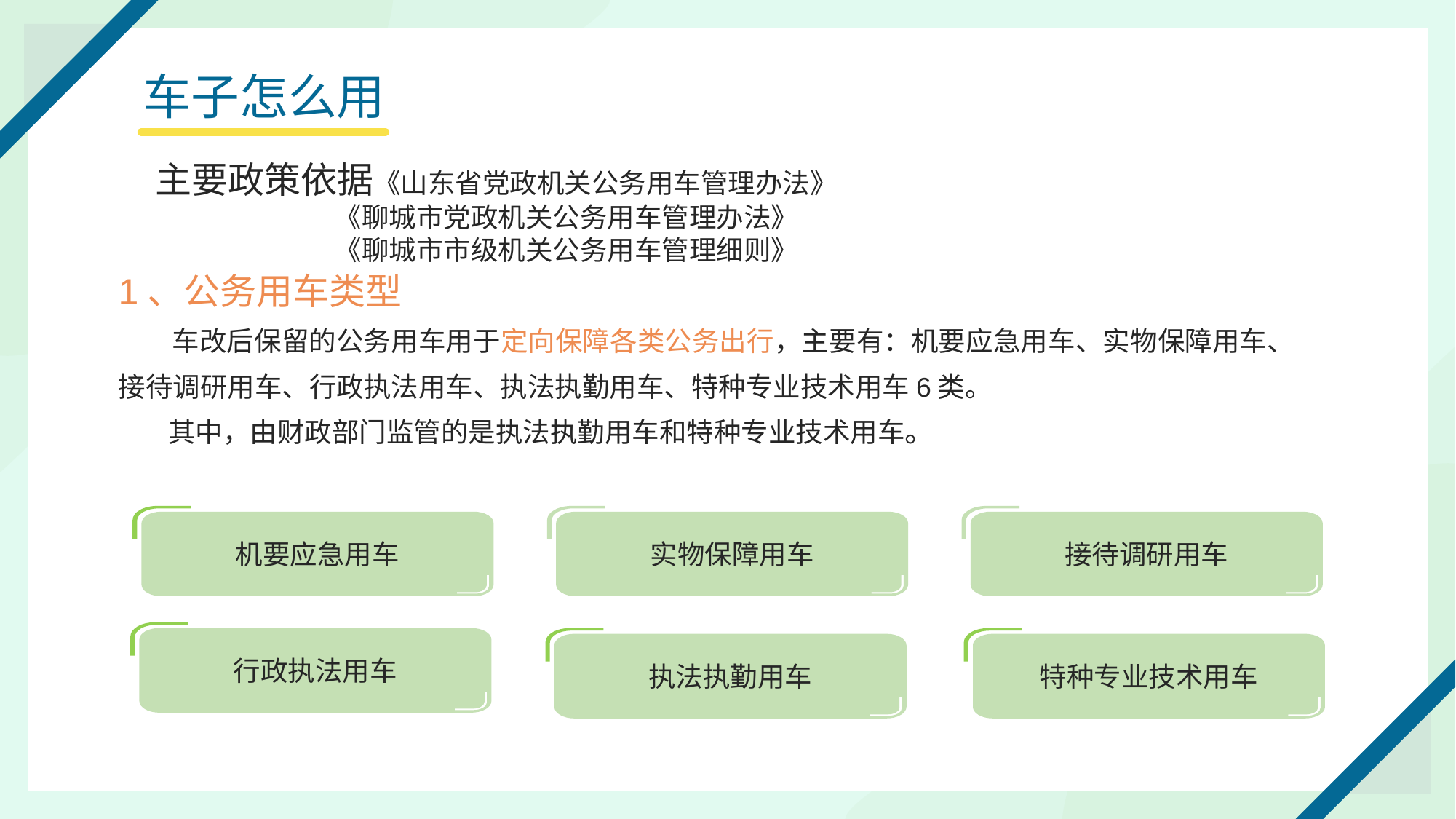

车子怎么用

 主要政策依据《山东省党政机关公务用车管理办法》
                              《聊城市党政机关公务用车管理办法》
                              《聊城市市级机关公务用车管理细则》

1、公务用车类型
       车改后保留的公务用车用于定向保障各类公务出行，主要有：机要应急用车、实物保障用车、接待调研用车、行政执法用车、执法执勤用车、特种专业技术用车6类。
       其中，由财政部门监管的是执法执勤用车和特种专业技术用车。

机要应急用车

实物保障用车

接待调研用车

行政执法用车

执法执勤用车

特种专业技术用车